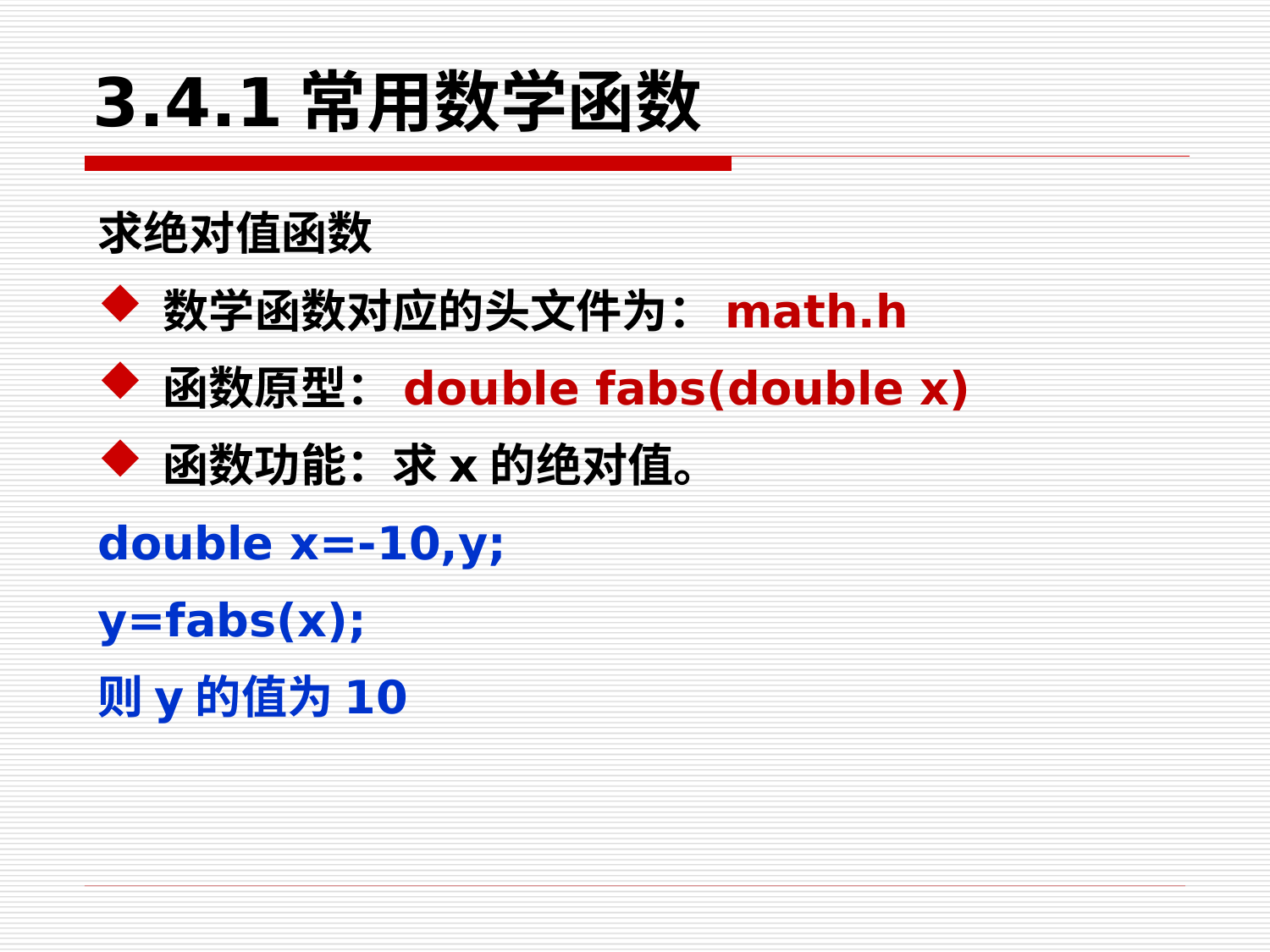

# 3.4.1常用数学函数
求绝对值函数
数学函数对应的头文件为：math.h
函数原型：double fabs(double x)
函数功能：求x的绝对值。
double x=-10,y;
y=fabs(x);
则y的值为10